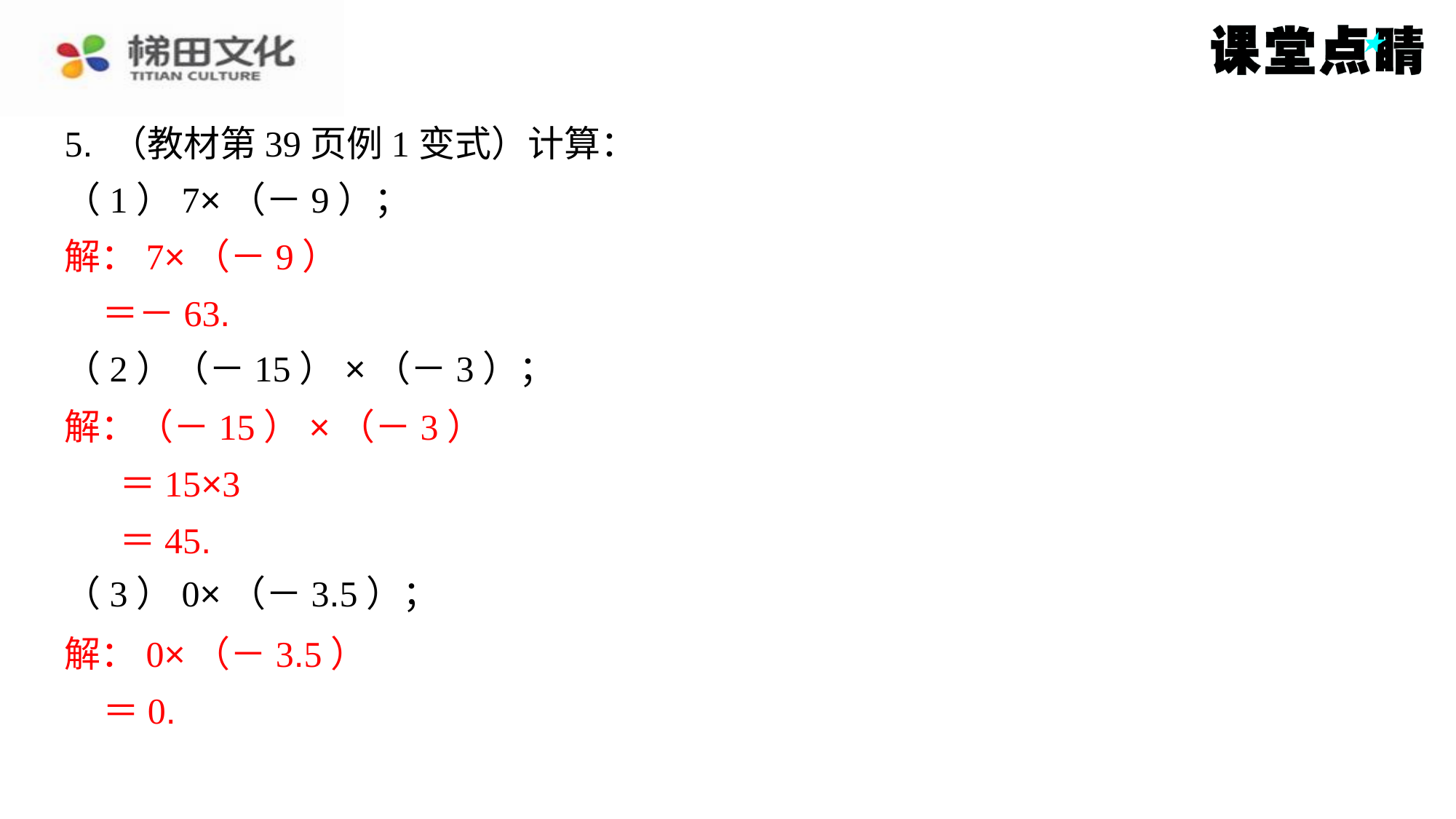

5. （教材第39页例1变式）计算：
（1）7×（－9）；
解：7×（－9）
＝－63.
（2）（－15）×（－3）；
解：（－15）×（－3）
＝15×3
＝45.
（3）0×（－3.5）；
解：0×（－3.5）
＝0.
解：7×（－9）
＝－63.
解：（－15）×（－3）
＝15×3
＝45.
解：0×（－3.5）
＝0.